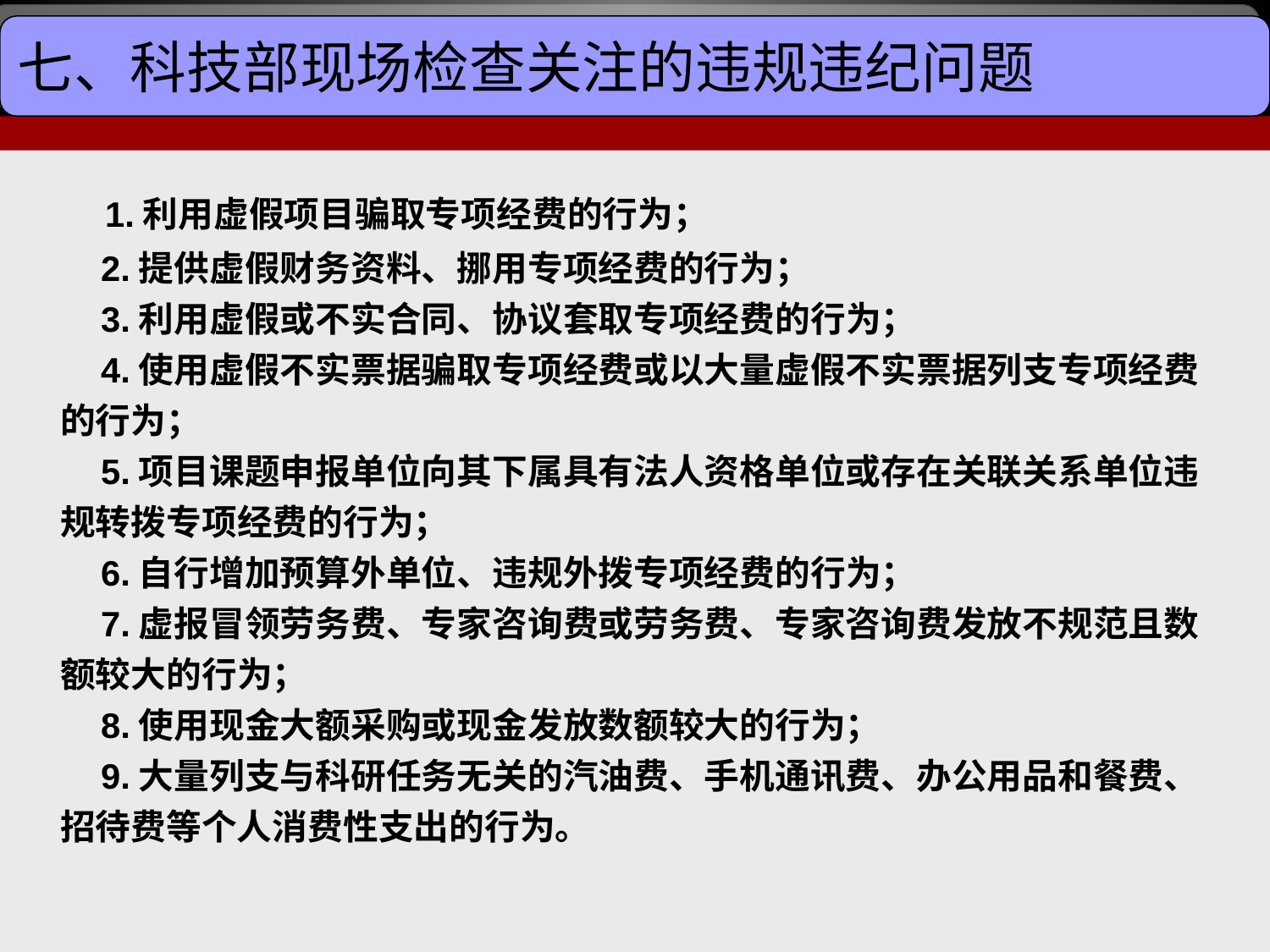

七、科技部现场检查关注的违规违纪问题
       1.利用虚假项目骗取专项经费的行为；
    2.提供虚假财务资料、挪用专项经费的行为；
    3.利用虚假或不实合同、协议套取专项经费的行为；
    4.使用虚假不实票据骗取专项经费或以大量虚假不实票据列支专项经费的行为；
    5.项目课题申报单位向其下属具有法人资格单位或存在关联关系单位违规转拨专项经费的行为；
    6.自行增加预算外单位、违规外拨专项经费的行为；
    7.虚报冒领劳务费、专家咨询费或劳务费、专家咨询费发放不规范且数额较大的行为；
    8.使用现金大额采购或现金发放数额较大的行为；
    9.大量列支与科研任务无关的汽油费、手机通讯费、办公用品和餐费、招待费等个人消费性支出的行为。